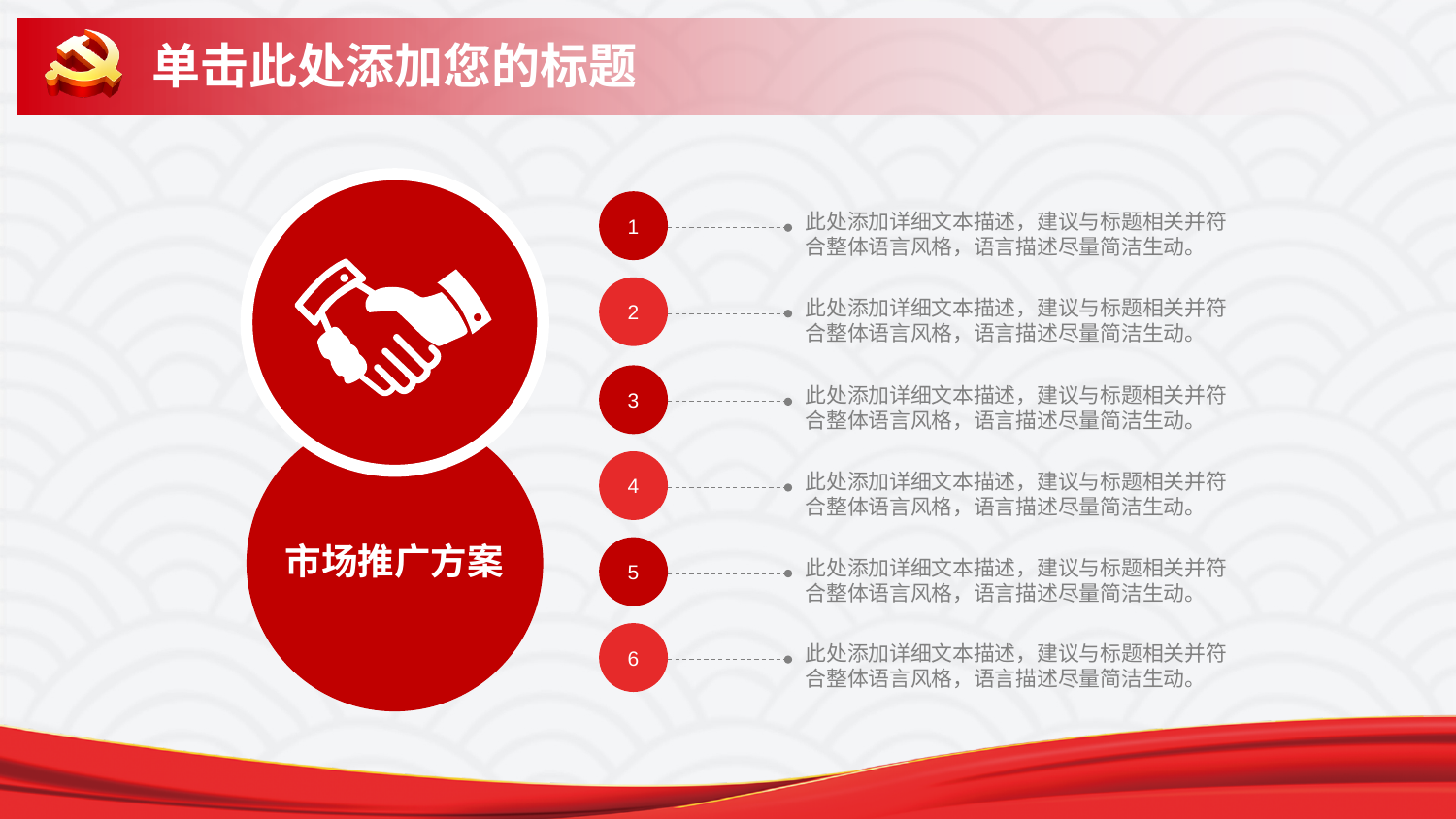

# 单击此处添加您的标题

1
此处添加详细文本描述，建议与标题相关并符合整体语言风格，语言描述尽量简洁生动。

2
此处添加详细文本描述，建议与标题相关并符合整体语言风格，语言描述尽量简洁生动。

3
此处添加详细文本描述，建议与标题相关并符合整体语言风格，语言描述尽量简洁生动。

4
此处添加详细文本描述，建议与标题相关并符合整体语言风格，语言描述尽量简洁生动。

5
市场推广方案
此处添加详细文本描述，建议与标题相关并符合整体语言风格，语言描述尽量简洁生动。

6
此处添加详细文本描述，建议与标题相关并符合整体语言风格，语言描述尽量简洁生动。